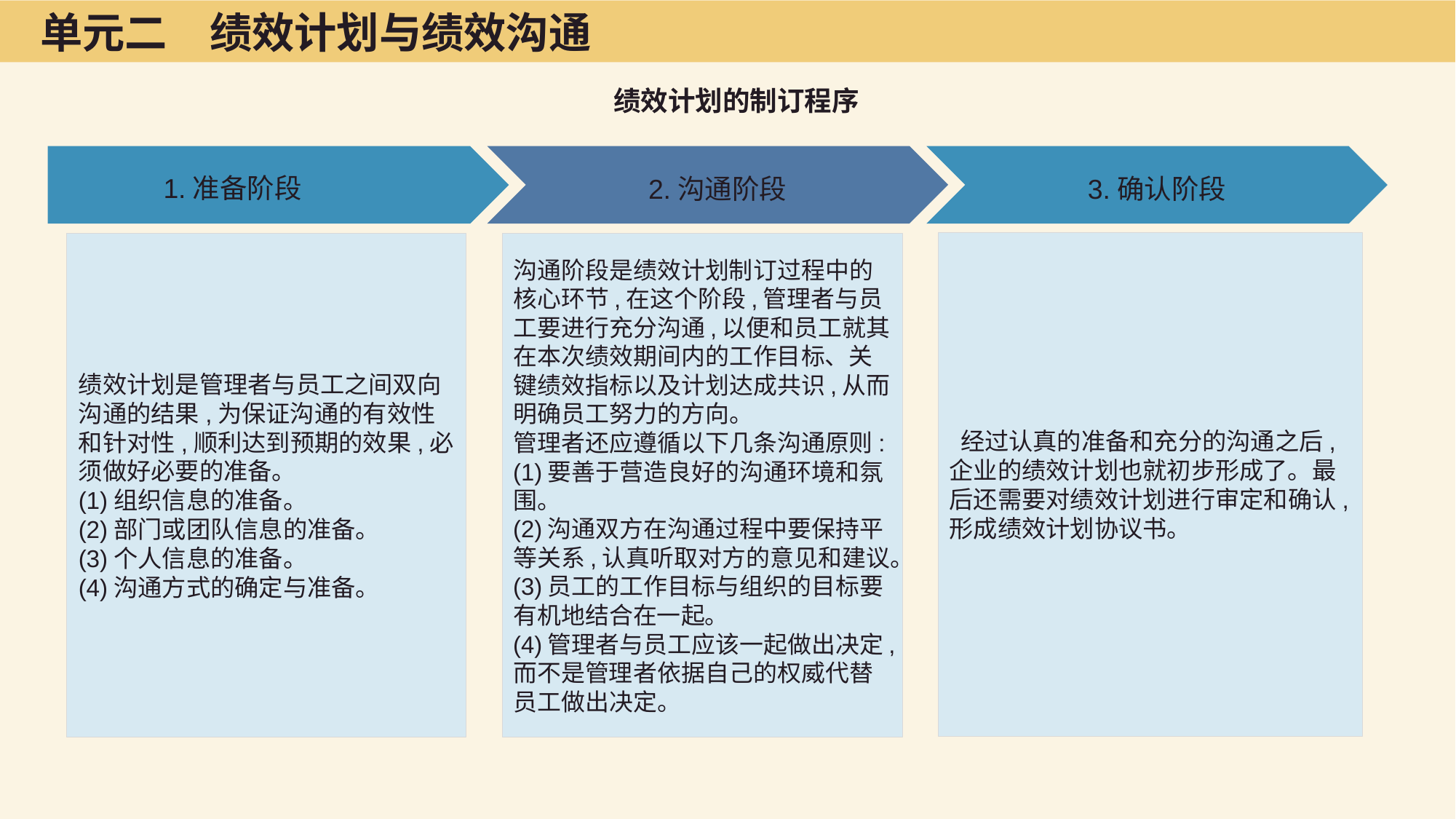

单元二　绩效计划与绩效沟通
绩效计划的制订程序
2.沟通阶段

3.确认阶段
1.准备阶段
 经过认真的准备和充分的沟通之后,企业的绩效计划也就初步形成了。最后还需要对绩效计划进行审定和确认,形成绩效计划协议书。
绩效计划是管理者与员工之间双向沟通的结果,为保证沟通的有效性和针对性,顺利达到预期的效果,必须做好必要的准备。
(1)组织信息的准备。
(2)部门或团队信息的准备。
(3)个人信息的准备。
(4)沟通方式的确定与准备。
沟通阶段是绩效计划制订过程中的核心环节,在这个阶段,管理者与员工要进行充分沟通,以便和员工就其在本次绩效期间内的工作目标、关键绩效指标以及计划达成共识,从而明确员工努力的方向。
管理者还应遵循以下几条沟通原则:
(1)要善于营造良好的沟通环境和氛围。
(2)沟通双方在沟通过程中要保持平等关系,认真听取对方的意见和建议。
(3)员工的工作目标与组织的目标要有机地结合在一起。
(4)管理者与员工应该一起做出决定,而不是管理者依据自己的权威代替员工做出决定。